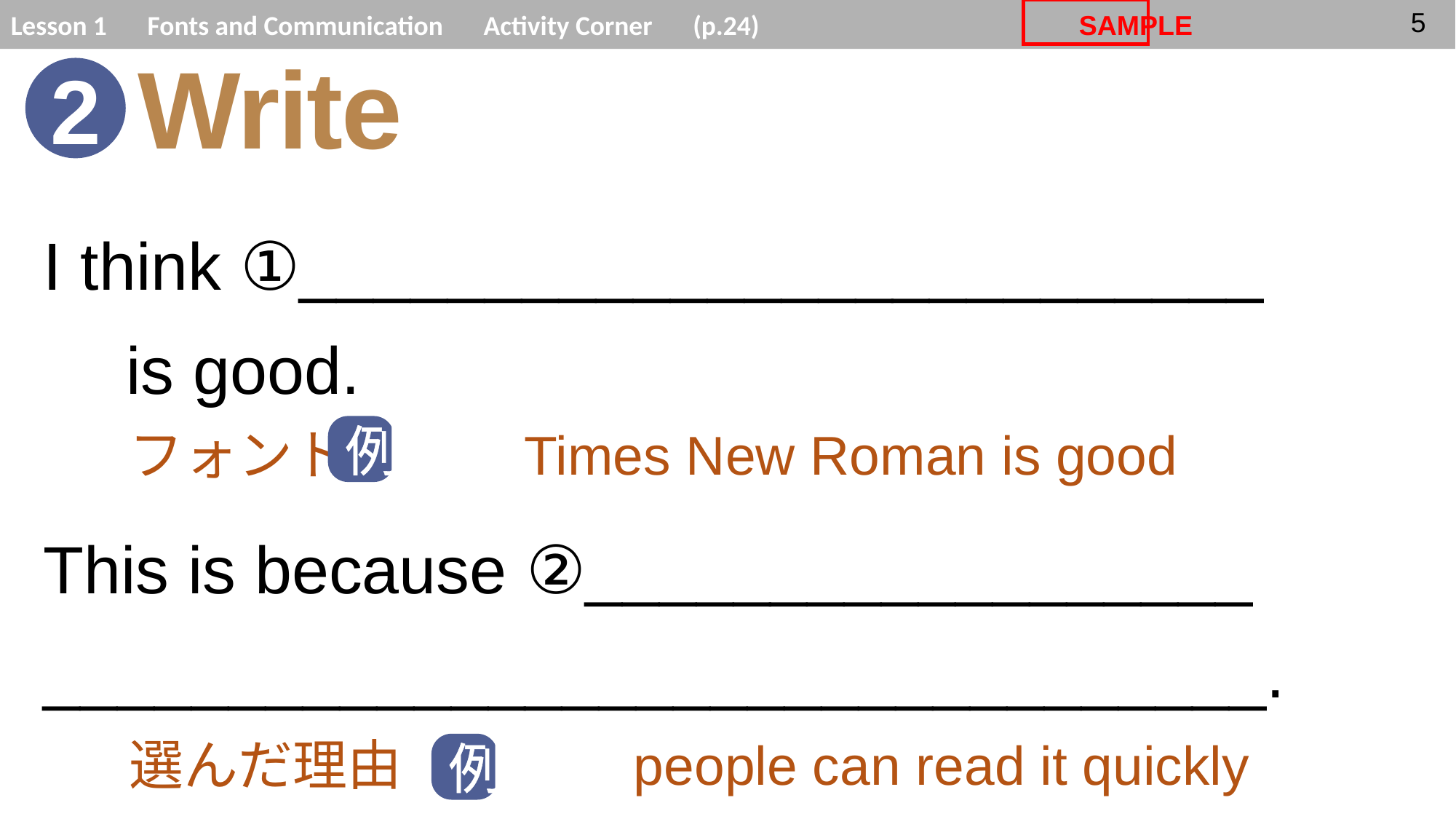

Write
2
I think ①__________________________　　is good.
This is because ②__________________
_________________________________.
フォント　　　Times New Roman is good
例
選んだ理由　　　　people can read it quickly
例